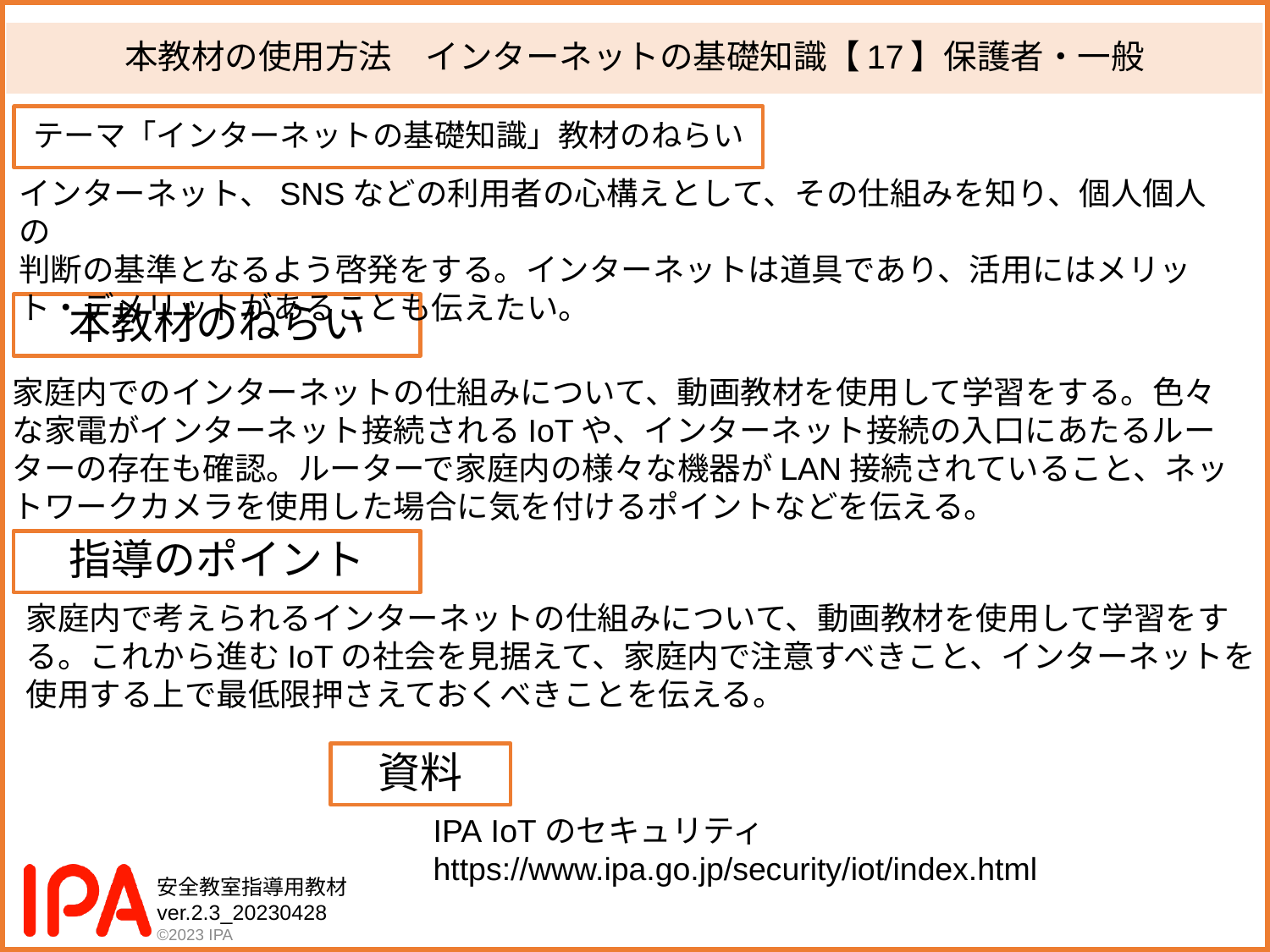

# 本教材の使用方法　インターネットの基礎知識【17】保護者・一般
テーマ「インターネットの基礎知識」教材のねらい
インターネット、SNSなどの利用者の心構えとして、その仕組みを知り、個人個人の
判断の基準となるよう啓発をする。インターネットは道具であり、活用にはメリット・デメリットがあることも伝えたい。
本教材のねらい
家庭内でのインターネットの仕組みについて、動画教材を使用して学習をする。色々な家電がインターネット接続されるIoTや、インターネット接続の入口にあたるルーターの存在も確認。ルーターで家庭内の様々な機器がLAN接続されていること、ネットワークカメラを使用した場合に気を付けるポイントなどを伝える。
指導のポイント
家庭内で考えられるインターネットの仕組みについて、動画教材を使用して学習をする。これから進むIoTの社会を見据えて、家庭内で注意すべきこと、インターネットを使用する上で最低限押さえておくべきことを伝える。
資料
IPA IoTのセキュリティ
https://www.ipa.go.jp/security/iot/index.html